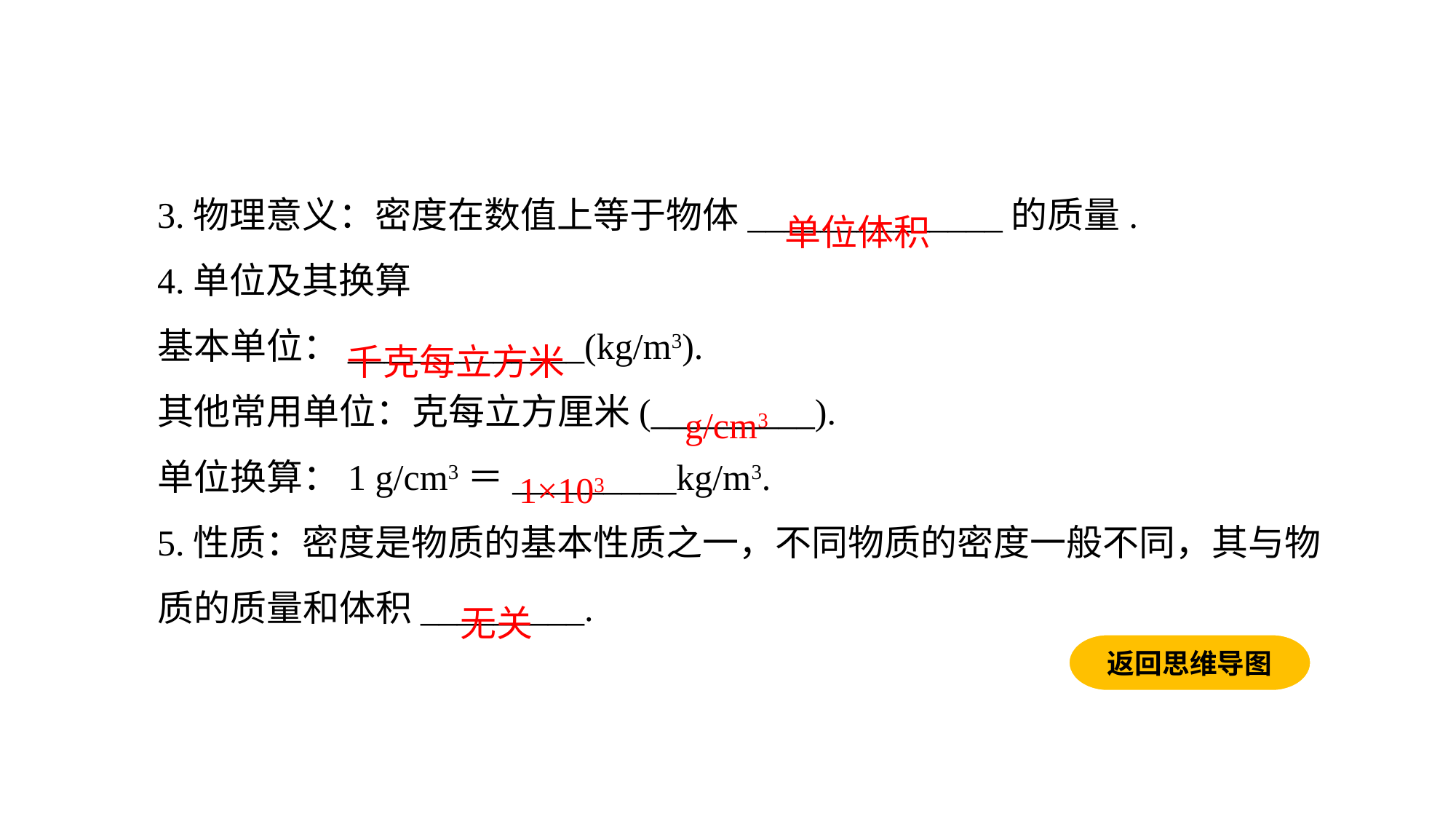

3.物理意义：密度在数值上等于物体______________的质量.4.单位及其换算
基本单位：_____________(kg/m3).
其他常用单位：克每立方厘米(_________).
单位换算：1 g/cm3＝_________kg/m3.5.性质：密度是物质的基本性质之一，不同物质的密度一般不同，其与物质的质量和体积_________.
单位体积
千克每立方米
g/cm3
1×103
无关
返回思维导图